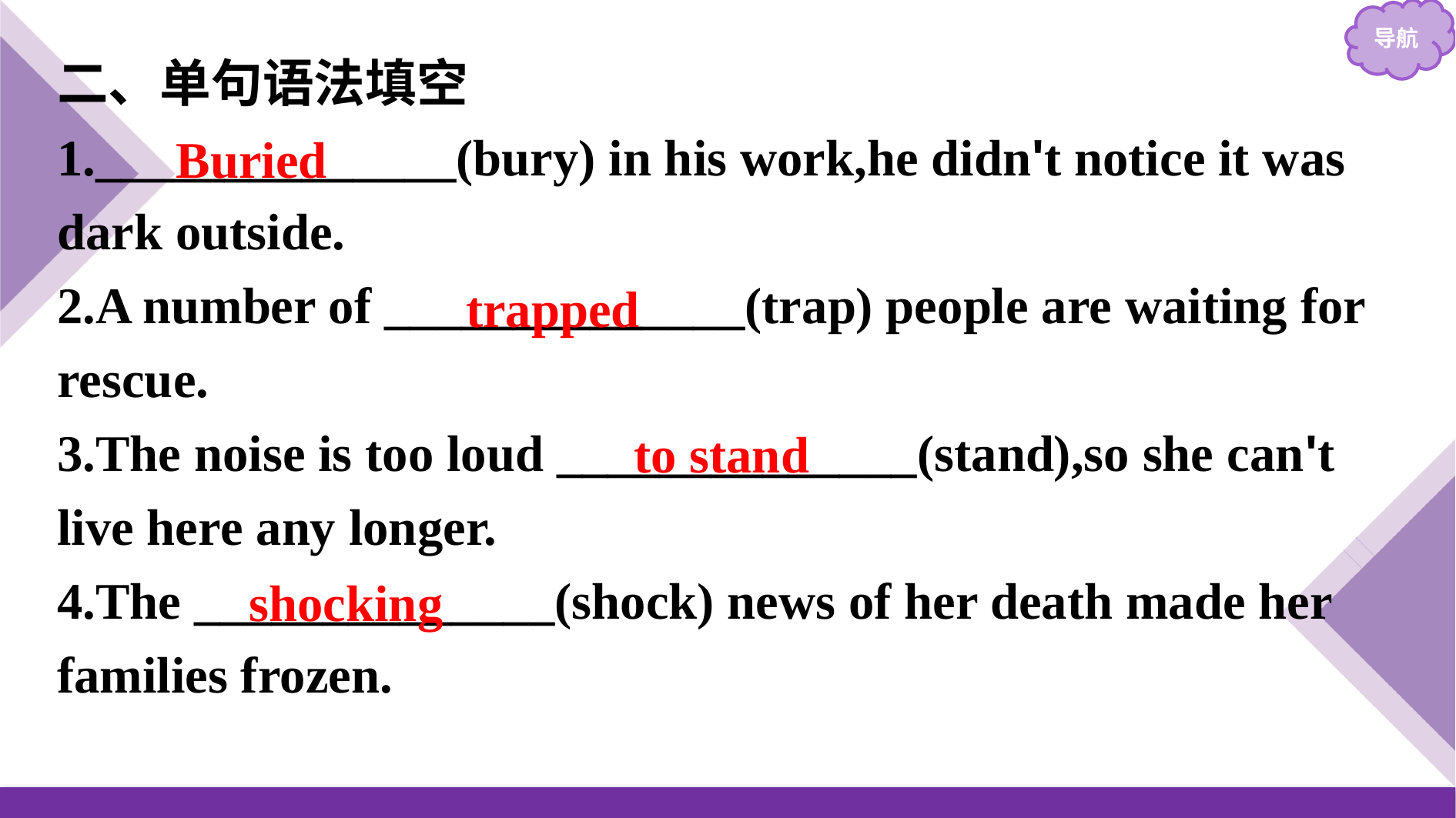

二、单句语法填空
1.______________(bury) in his work,he didn't notice it was dark outside.
2.A number of ______________(trap) people are waiting for rescue.
3.The noise is too loud ______________(stand),so she can't live here any longer.
4.The ______________(shock) news of her death made her families frozen.
Buried
trapped
to stand
shocking